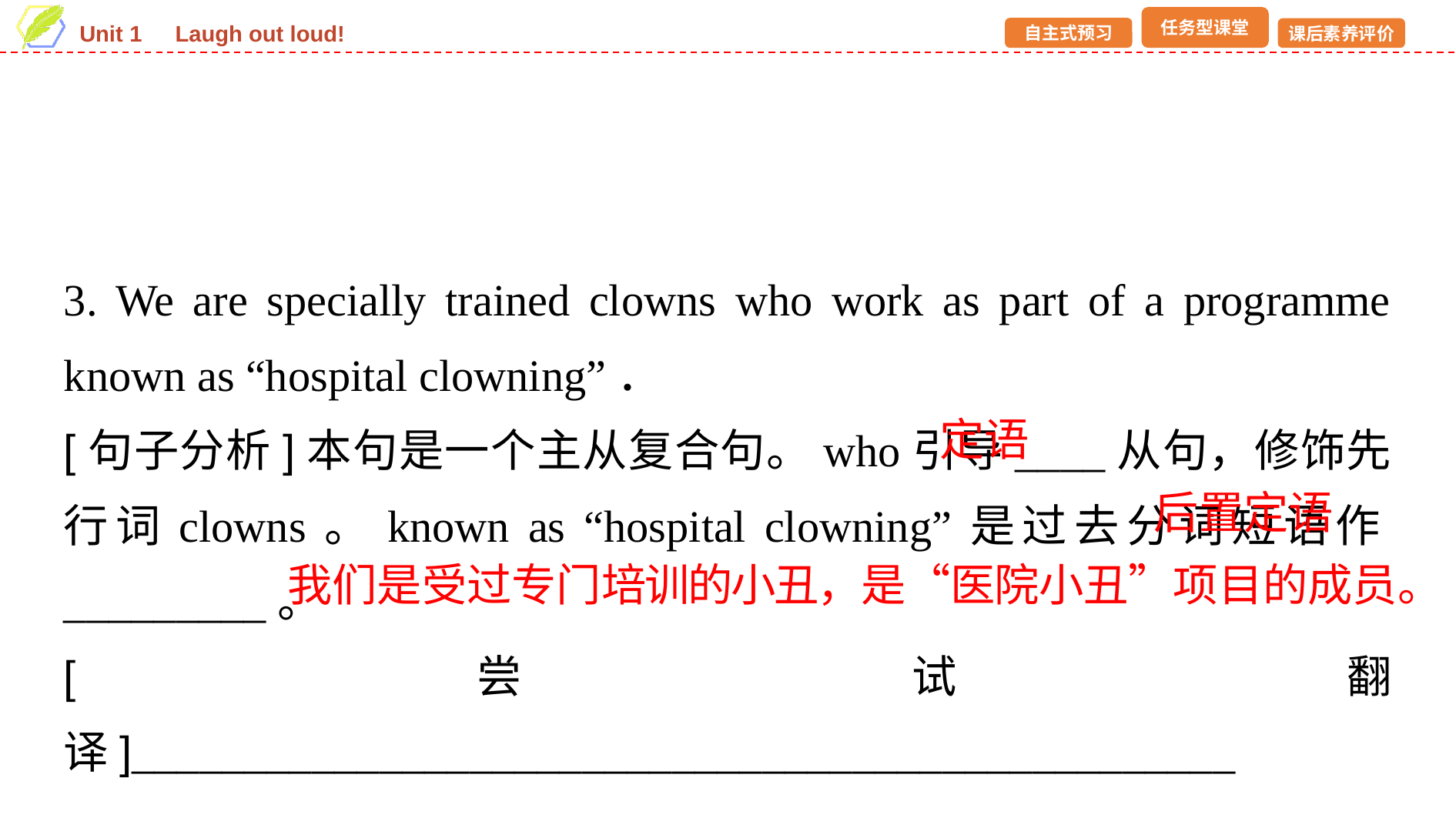

3. We are specially trained clowns who work as part of a programme known as “hospital clowning”．
[句子分析]本句是一个主从复合句。who引导____从句，修饰先行词clowns。known as “hospital clowning”是过去分词短语作_________。
[尝试翻译]_________________________________________________
定语
后置定语
我们是受过专门培训的小丑，是“医院小丑”项目的成员。